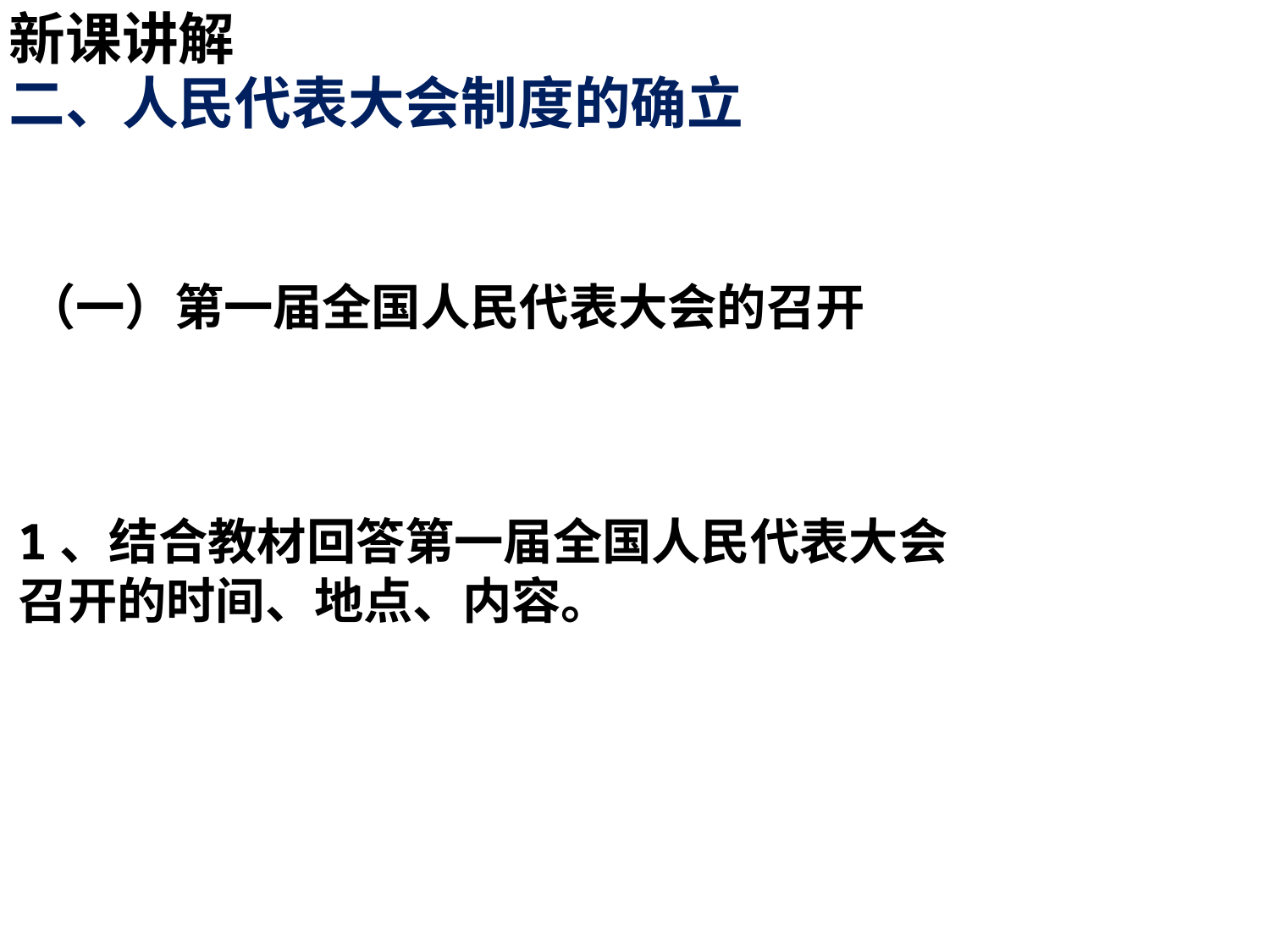

新课讲解
# 二、人民代表大会制度的确立
（一）第一届全国人民代表大会的召开
1、结合教材回答第一届全国人民代表大会
召开的时间、地点、内容。